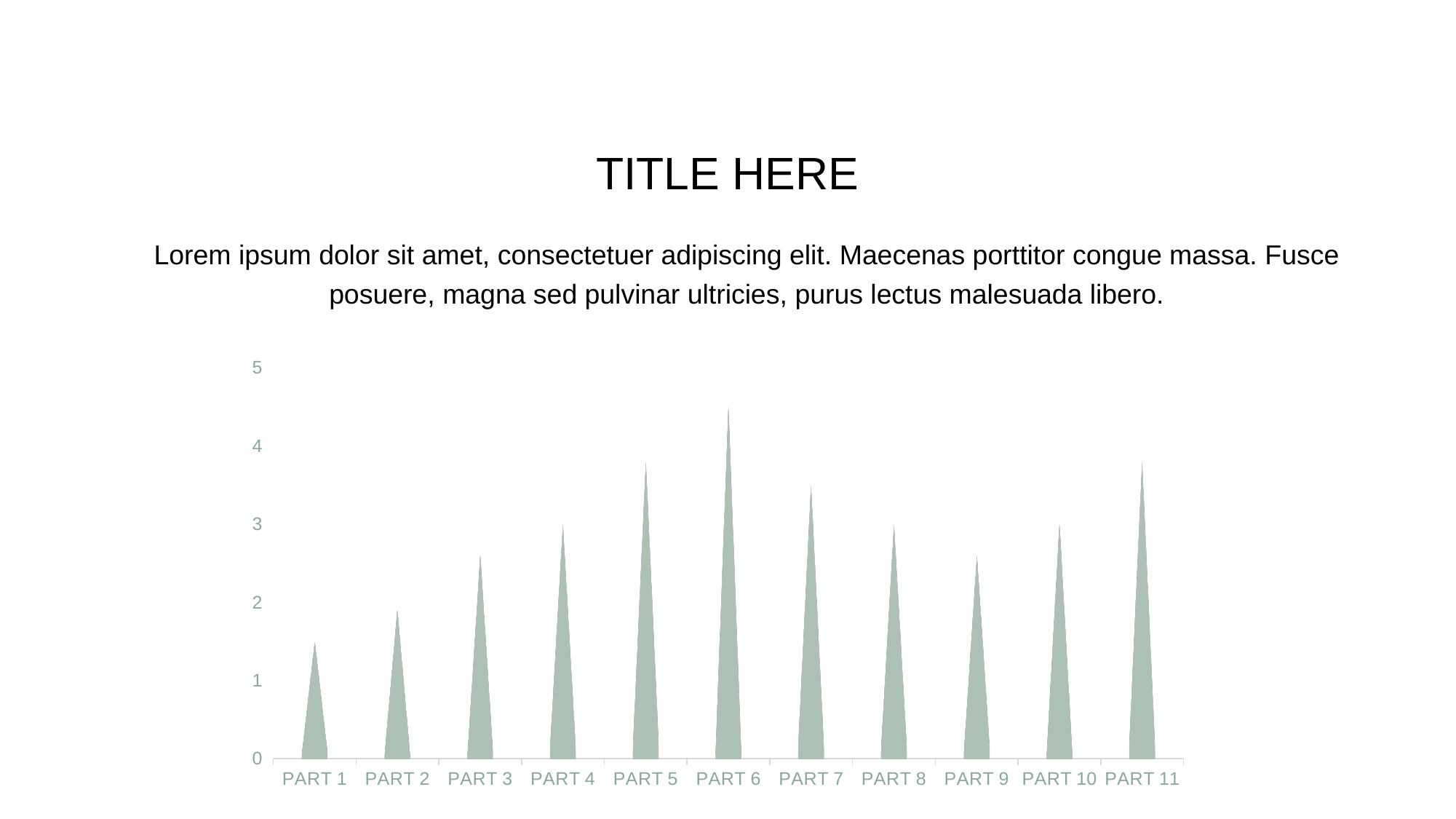

TITLE HERE
Lorem ipsum dolor sit amet, consectetuer adipiscing elit. Maecenas porttitor congue massa. Fusce posuere, magna sed pulvinar ultricies, purus lectus malesuada libero.

### Chart

| Category | 系列 1 |
|---|---|
| PART 1 | 1.5 |
| PART 2 | 1.9 |
| PART 3 | 2.6 |
| PART 4 | 3.0 |
| PART 5 | 3.8 |
| PART 6 | 4.5 |
| PART 7 | 3.5 |
| PART 8 | 3.0 |
| PART 9 | 2.6 |
| PART 10 | 3.0 |
| PART 11 | 3.8 |